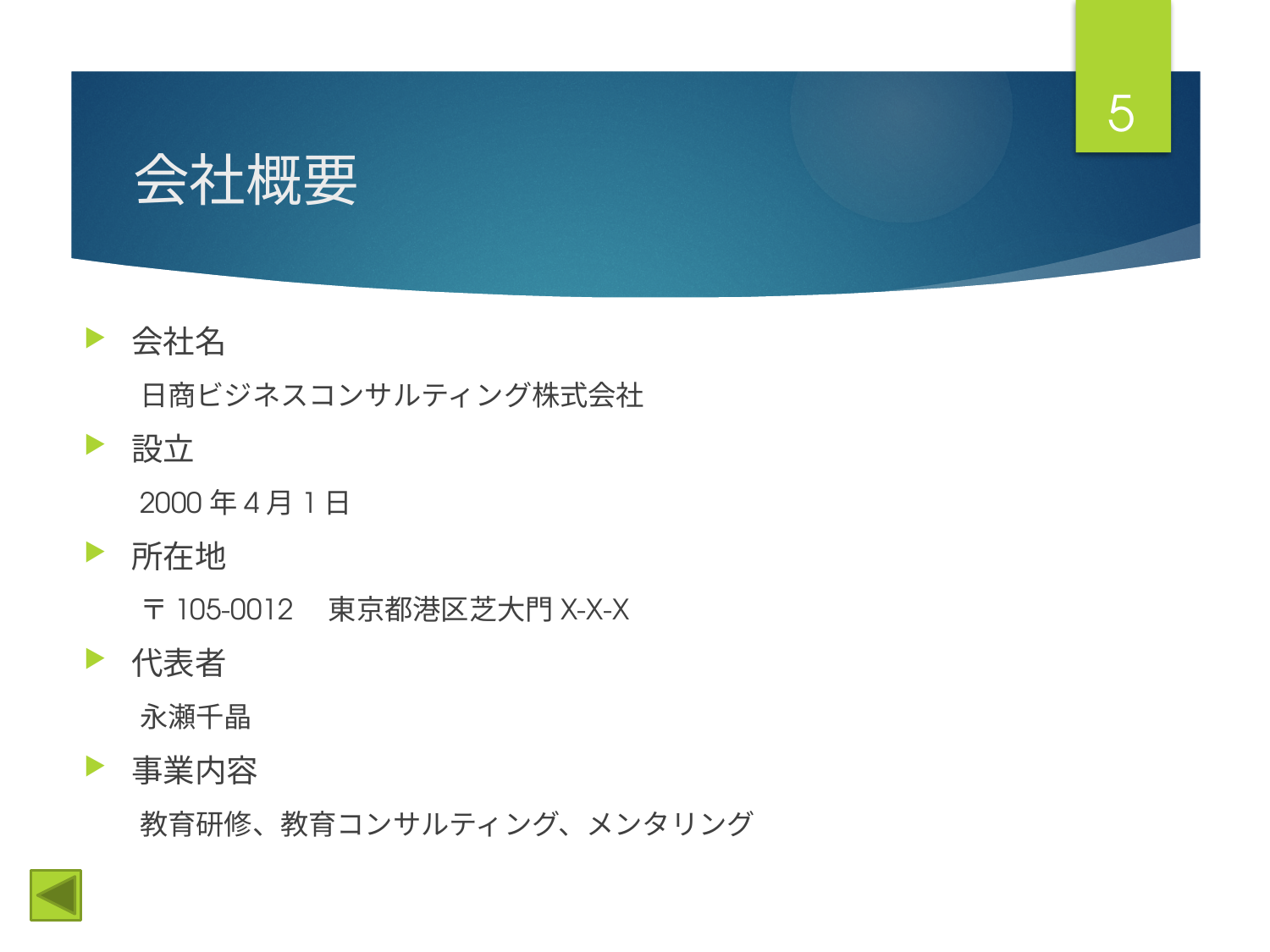

5
# 会社概要
会社名
日商ビジネスコンサルティング株式会社
設立
2000年4月1日
所在地
〒105-0012　東京都港区芝大門X-X-X
代表者
永瀬千晶
事業内容
教育研修、教育コンサルティング、メンタリング